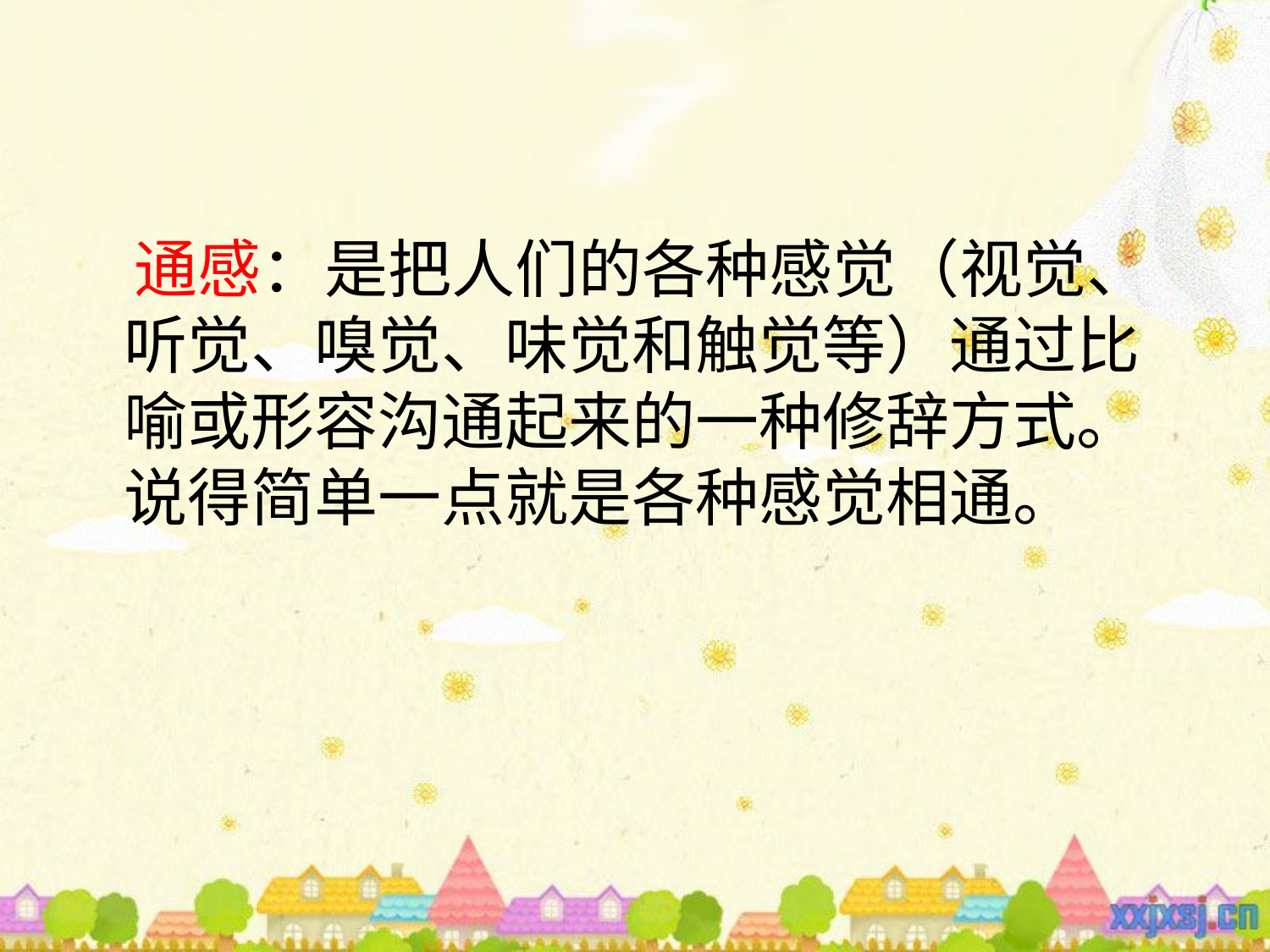

通感：是把人们的各种感觉（视觉、听觉、嗅觉、味觉和触觉等）通过比喻或形容沟通起来的一种修辞方式。说得简单一点就是各种感觉相通。